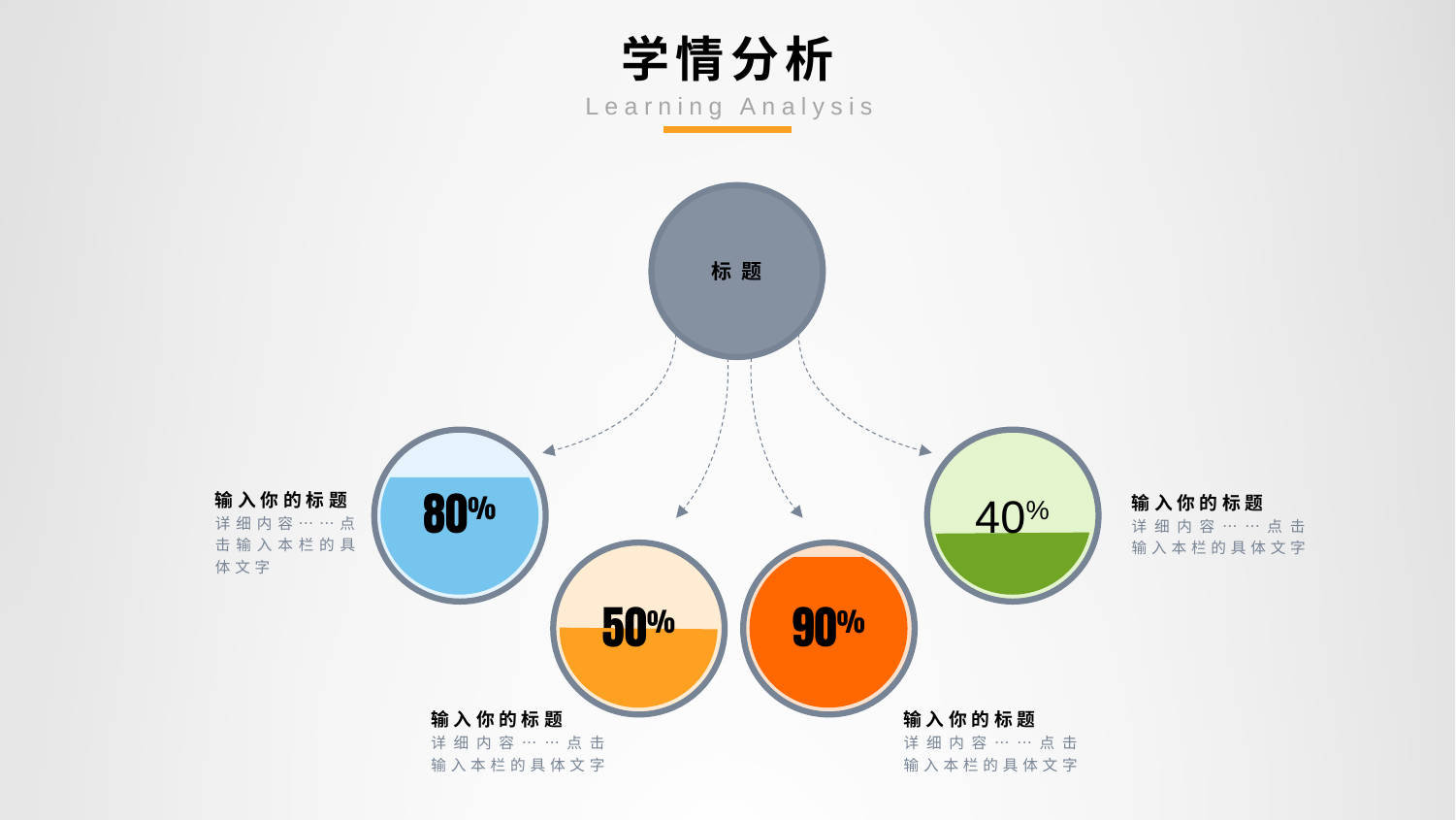

# 学情分析
Learning Analysis

标题

80%
40%
输入你的标题
详细内容……点击输入本栏的具体文字
输入你的标题
详细内容……点击输入本栏的具体文字

50%
90%
输入你的标题
详细内容……点击输入本栏的具体文字
输入你的标题
详细内容……点击输入本栏的具体文字